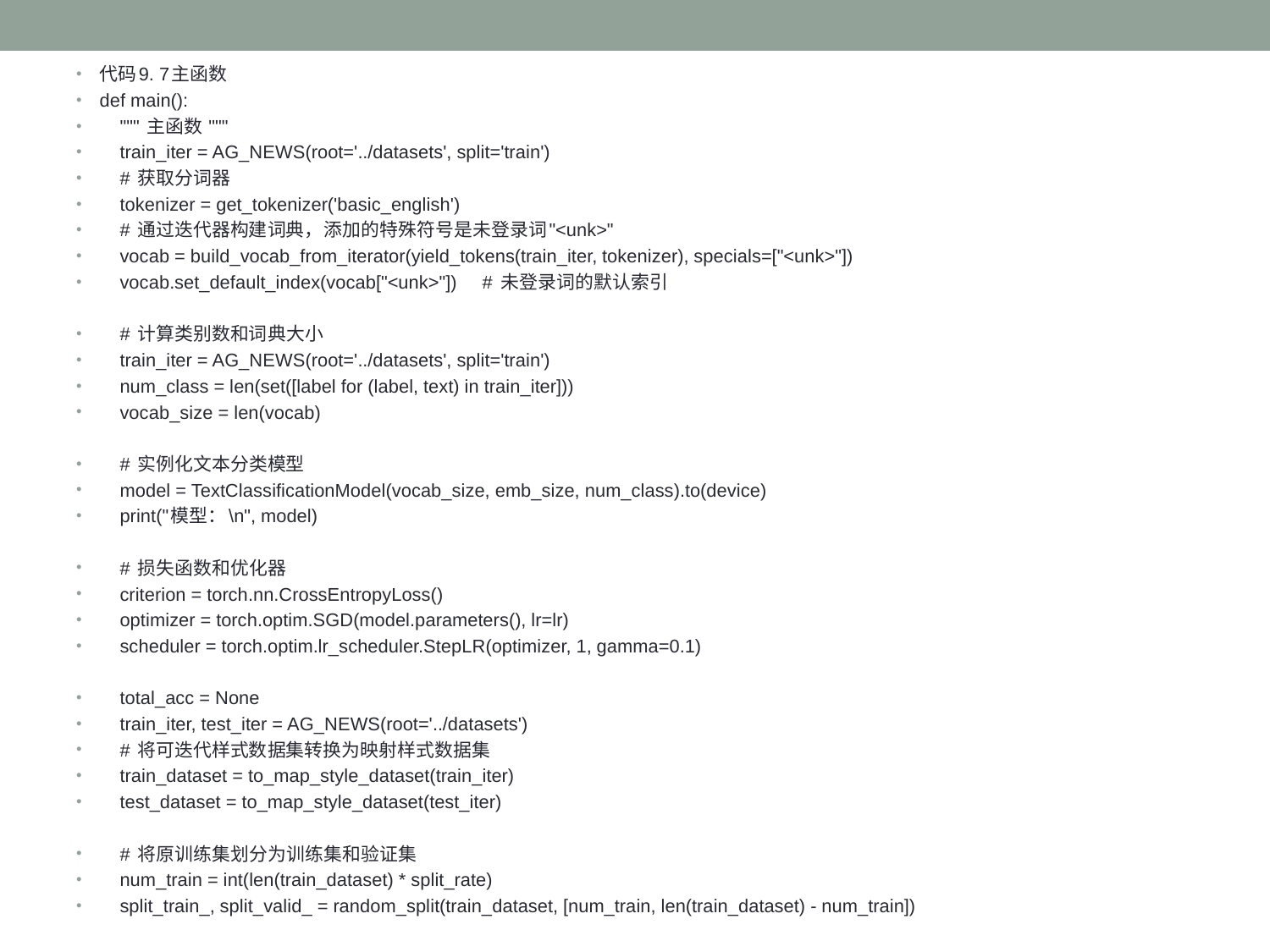

代码9. 7主函数
def main():
    """ 主函数 """
    train_iter = AG_NEWS(root='../datasets', split='train')
    # 获取分词器
    tokenizer = get_tokenizer('basic_english')
    # 通过迭代器构建词典，添加的特殊符号是未登录词"<unk>"
    vocab = build_vocab_from_iterator(yield_tokens(train_iter, tokenizer), specials=["<unk>"])
    vocab.set_default_index(vocab["<unk>"])     # 未登录词的默认索引

    # 计算类别数和词典大小
    train_iter = AG_NEWS(root='../datasets', split='train')
    num_class = len(set([label for (label, text) in train_iter]))
    vocab_size = len(vocab)

    # 实例化文本分类模型
    model = TextClassificationModel(vocab_size, emb_size, num_class).to(device)
    print("模型：\n", model)

    # 损失函数和优化器
    criterion = torch.nn.CrossEntropyLoss()
    optimizer = torch.optim.SGD(model.parameters(), lr=lr)
    scheduler = torch.optim.lr_scheduler.StepLR(optimizer, 1, gamma=0.1)

    total_acc = None
    train_iter, test_iter = AG_NEWS(root='../datasets')
    # 将可迭代样式数据集转换为映射样式数据集
    train_dataset = to_map_style_dataset(train_iter)
    test_dataset = to_map_style_dataset(test_iter)

    # 将原训练集划分为训练集和验证集
    num_train = int(len(train_dataset) * split_rate)
    split_train_, split_valid_ = random_split(train_dataset, [num_train, len(train_dataset) - num_train])